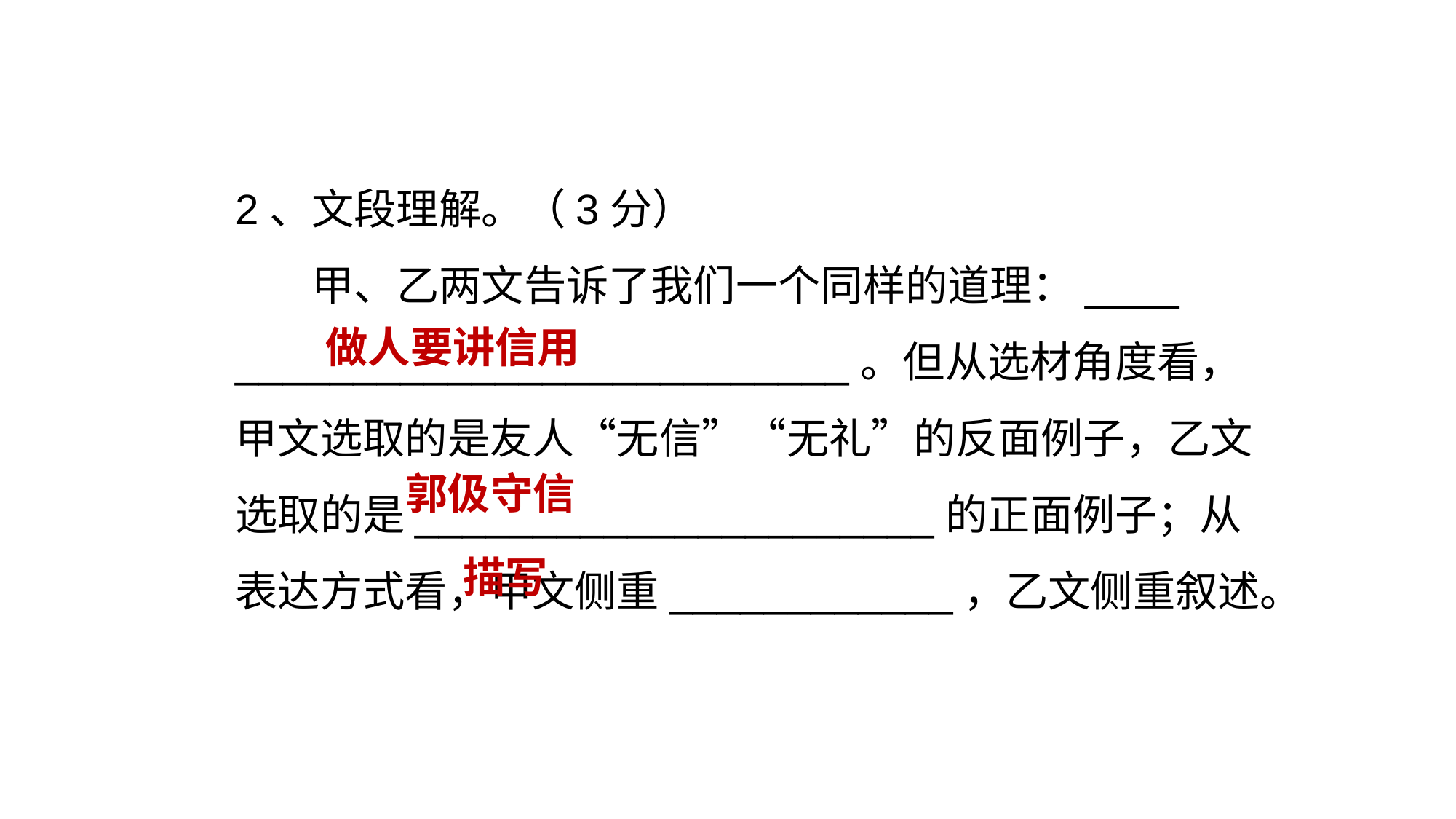

2、文段理解。（3分）
       甲、乙两文告诉了我们一个同样的道理：____
__________________________。但从选材角度看，甲文选取的是友人“无信”“无礼”的反面例子，乙文选取的是______________________的正面例子；从表达方式看，甲文侧重____________，乙文侧重叙述。
做人要讲信用
 郭伋守信
描写